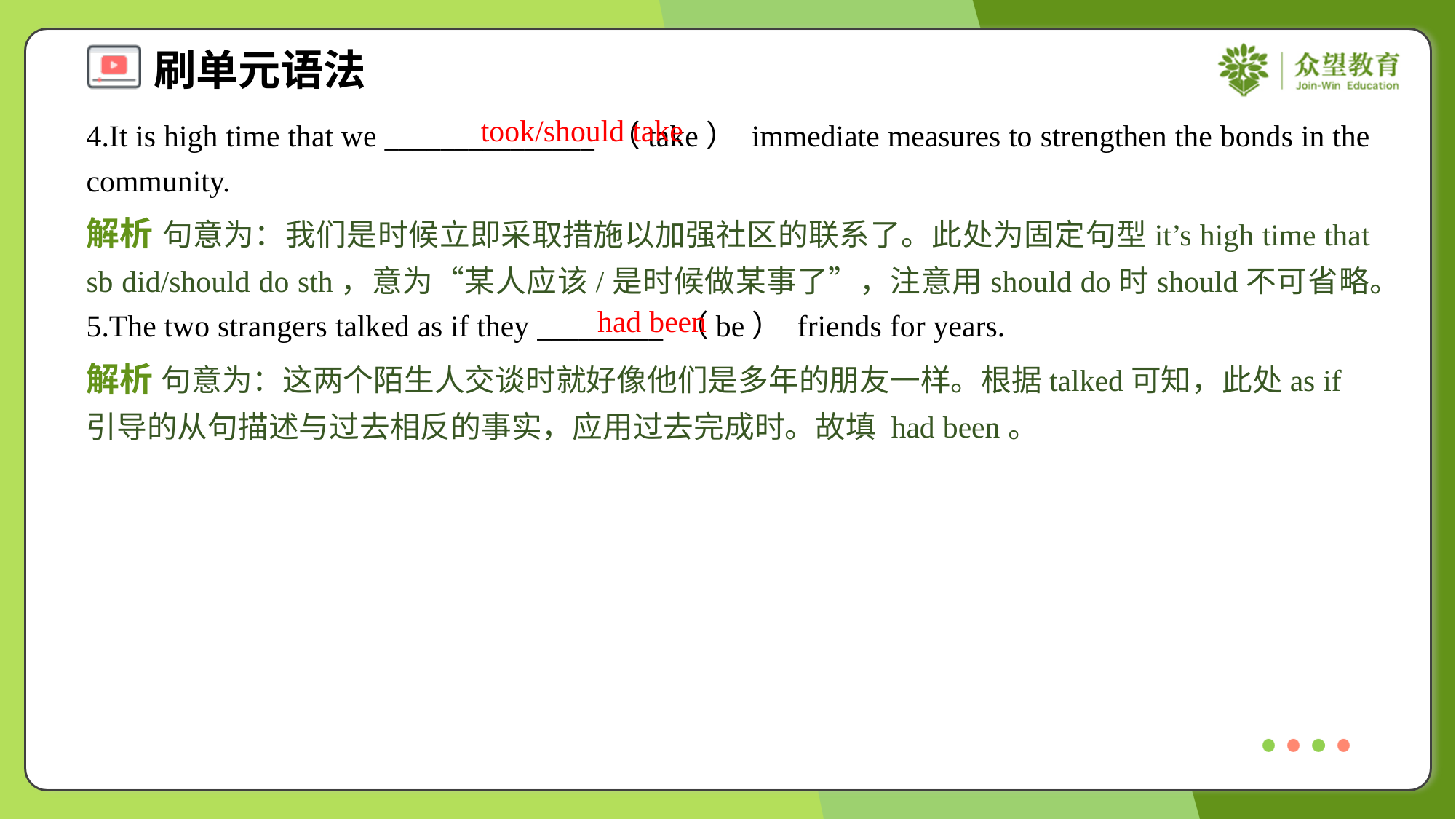

took/should take
4.It is high time that we _______________ （take） immediate measures to strengthen the bonds in the community.
解析 句意为：我们是时候立即采取措施以加强社区的联系了。此处为固定句型it’s high time that sb did/should do sth，意为“某人应该/是时候做某事了”，注意用should do时should不可省略。
had been
5.The two strangers talked as if they _________ （be） friends for years.
解析 句意为：这两个陌生人交谈时就好像他们是多年的朋友一样。根据talked可知，此处as if引导的从句描述与过去相反的事实，应用过去完成时。故填 had been。